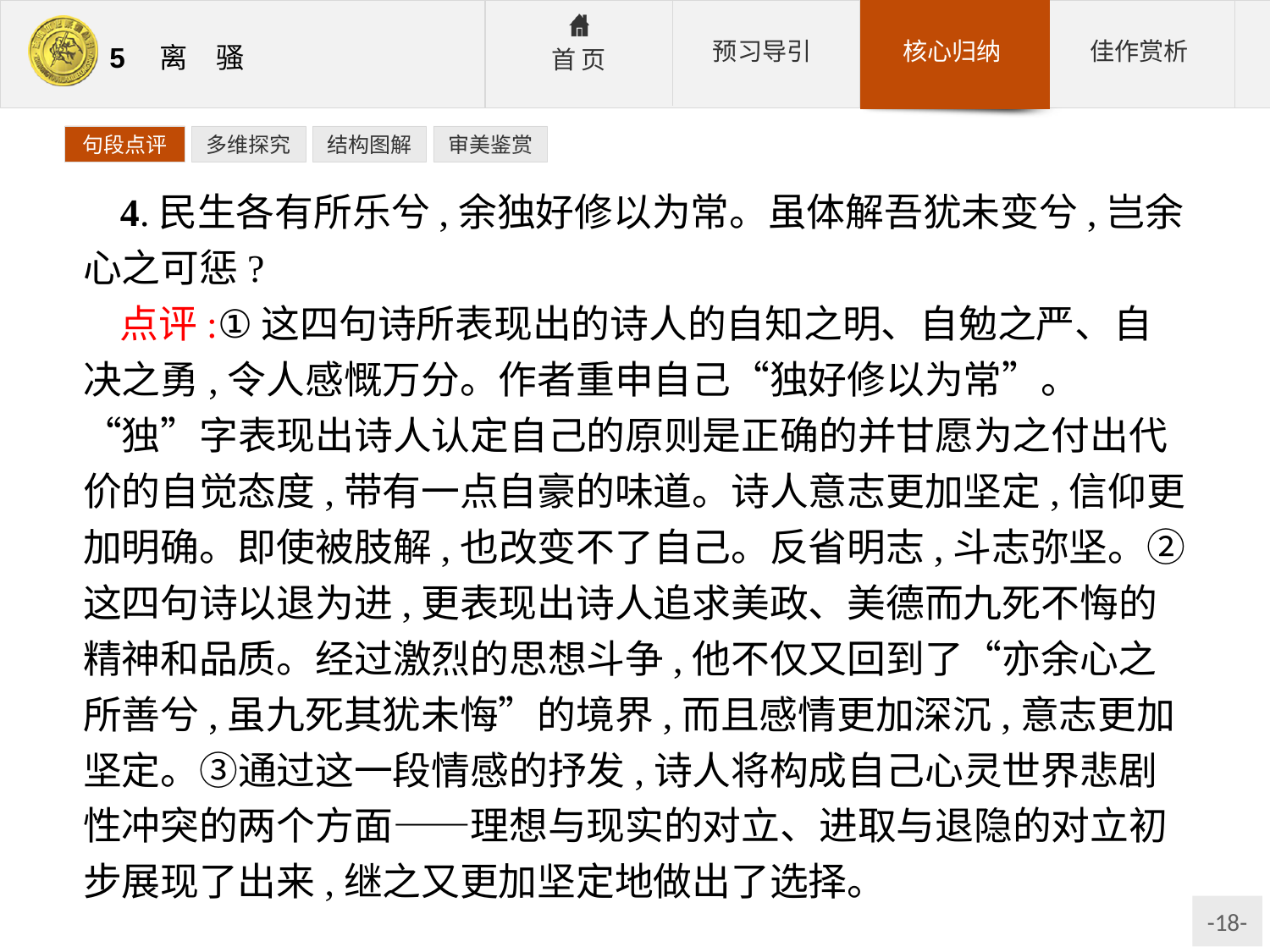

句段点评
多维探究
结构图解
审美鉴赏
4.民生各有所乐兮,余独好修以为常。虽体解吾犹未变兮,岂余心之可惩?
点评:①这四句诗所表现出的诗人的自知之明、自勉之严、自决之勇,令人感慨万分。作者重申自己“独好修以为常”。“独”字表现出诗人认定自己的原则是正确的并甘愿为之付出代价的自觉态度,带有一点自豪的味道。诗人意志更加坚定,信仰更加明确。即使被肢解,也改变不了自己。反省明志,斗志弥坚。②这四句诗以退为进,更表现出诗人追求美政、美德而九死不悔的精神和品质。经过激烈的思想斗争,他不仅又回到了“亦余心之所善兮,虽九死其犹未悔”的境界,而且感情更加深沉,意志更加坚定。③通过这一段情感的抒发,诗人将构成自己心灵世界悲剧性冲突的两个方面——理想与现实的对立、进取与退隐的对立初步展现了出来,继之又更加坚定地做出了选择。